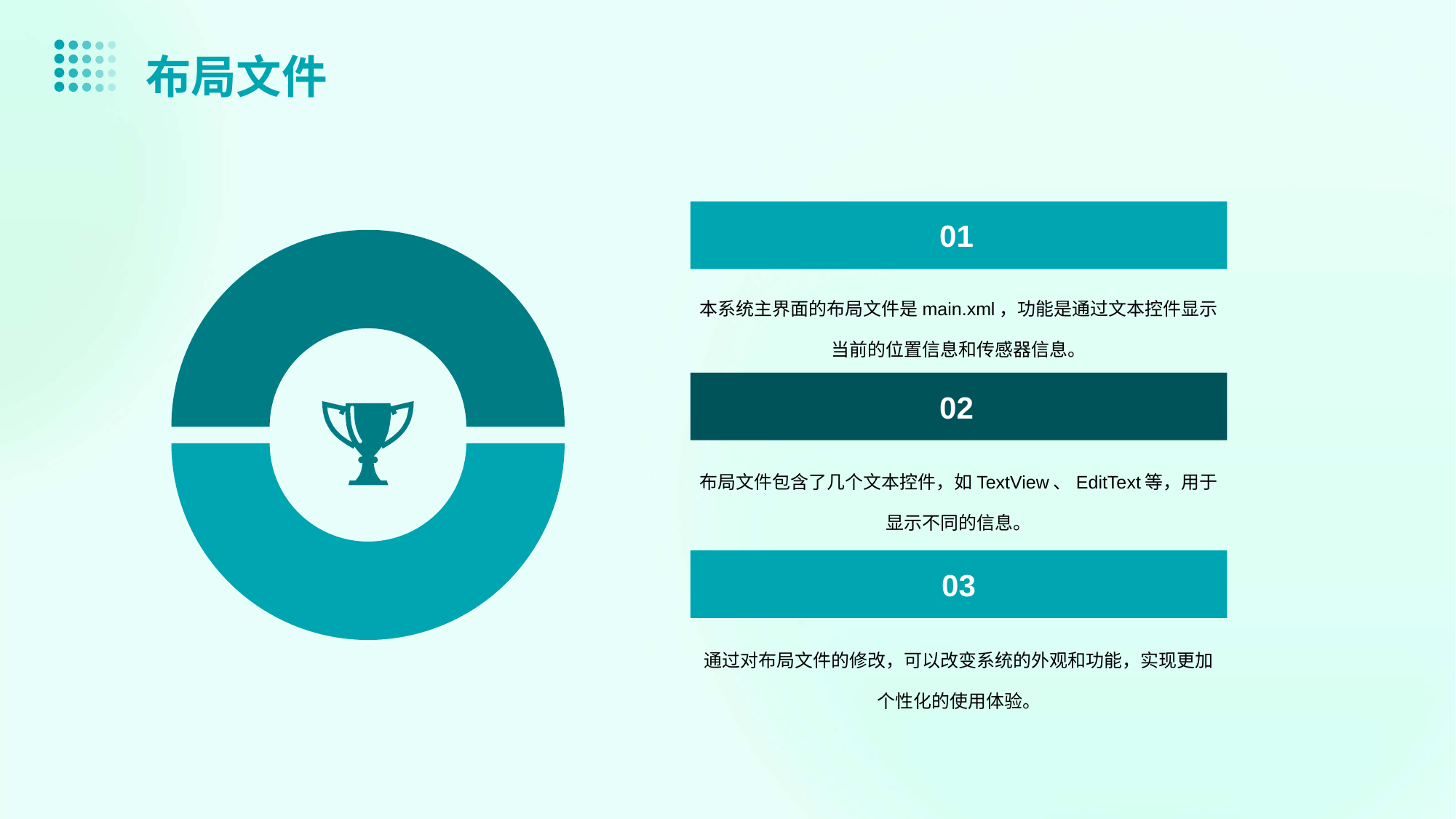

布局文件

01

本系统主界面的布局文件是main.xml，功能是通过文本控件显示当前的位置信息和传感器信息。

02

布局文件包含了几个文本控件，如TextView、EditText等，用于显示不同的信息。

03
通过对布局文件的修改，可以改变系统的外观和功能，实现更加个性化的使用体验。